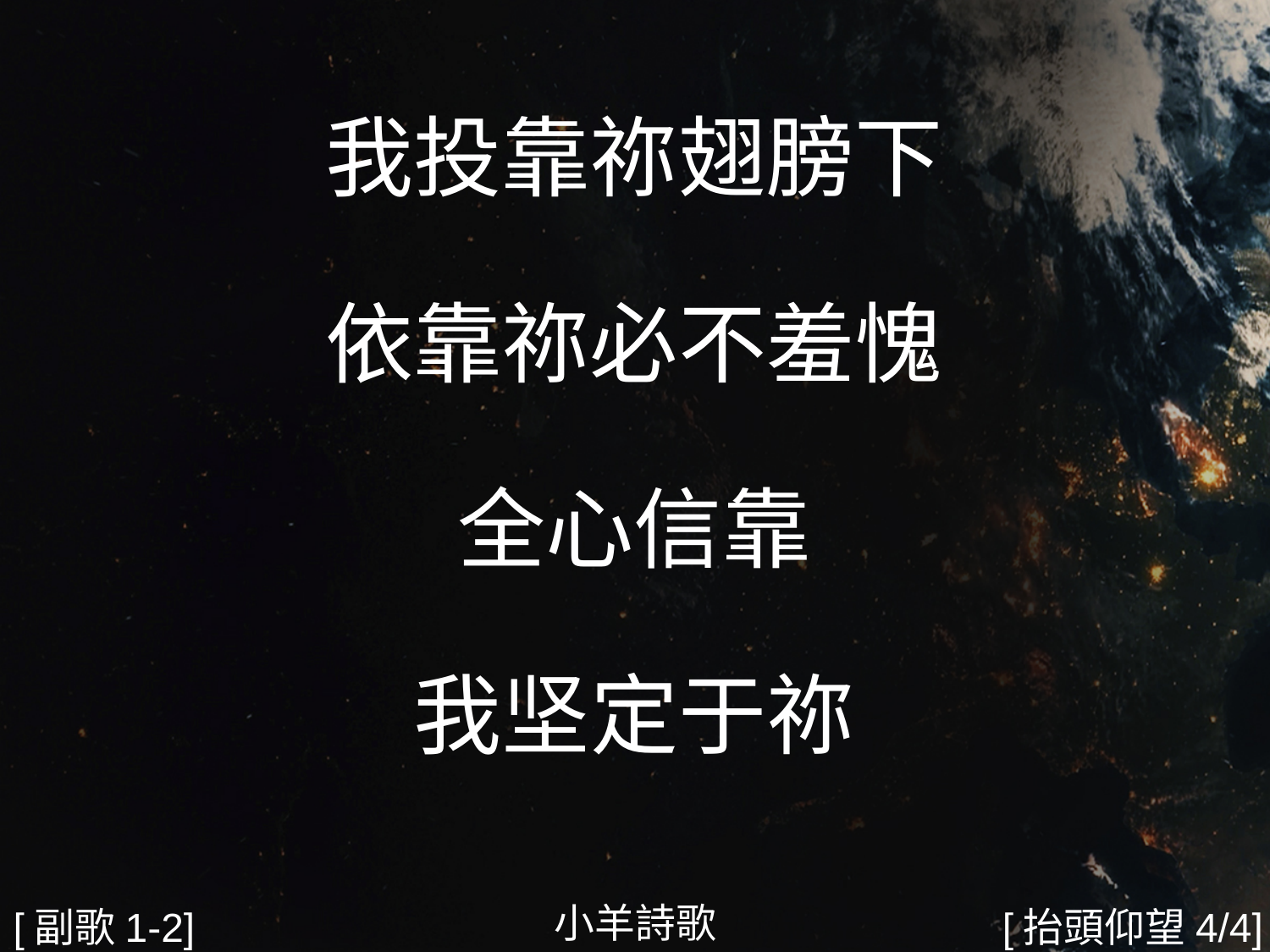

我投靠祢翅膀下

依靠祢必不羞愧

全心信靠

我坚定于祢
#

小羊詩歌
[副歌1-2]
[抬頭仰望4/4]